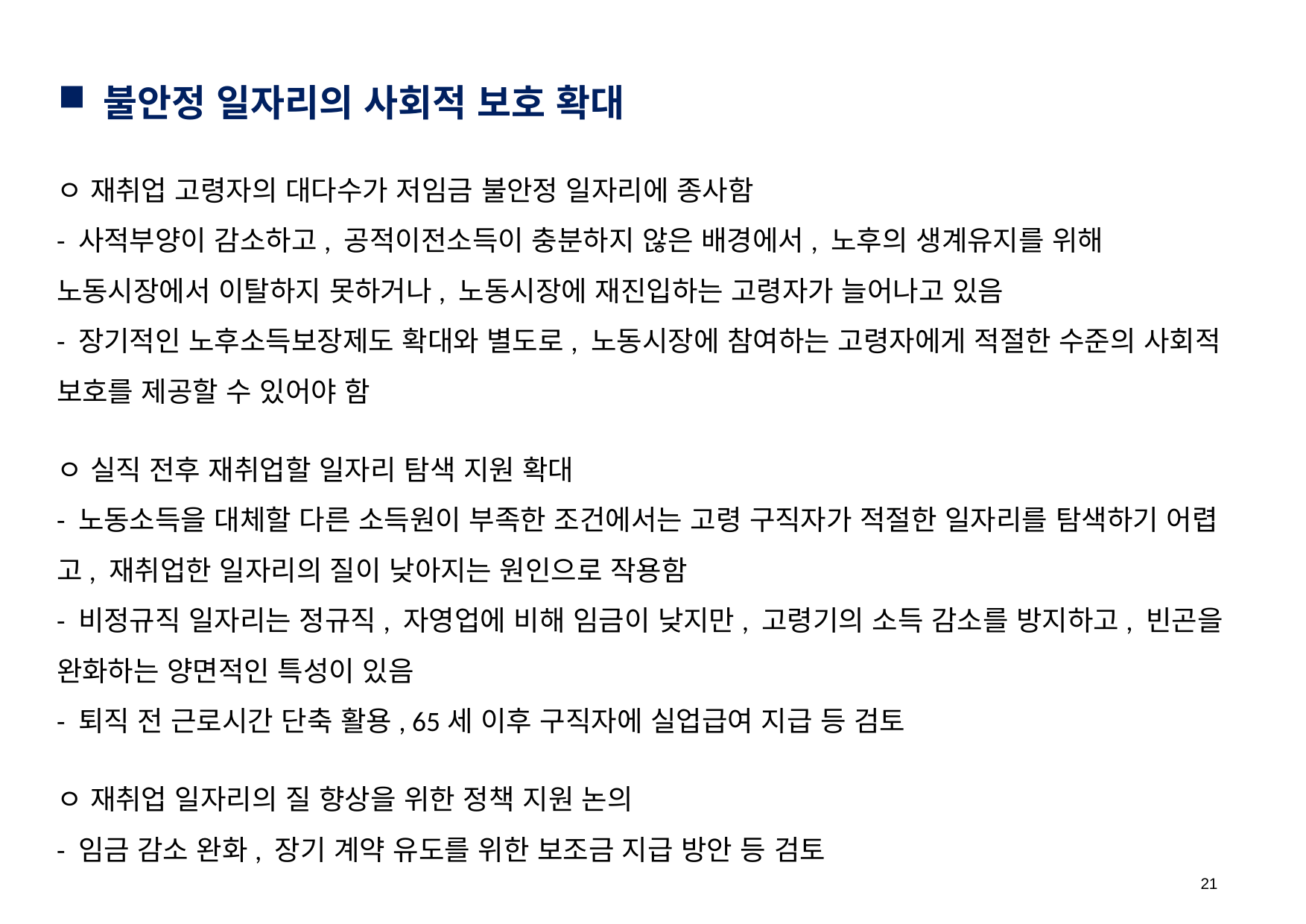

불안정 일자리의 사회적 보호 확대
ㅇ 재취업 고령자의 대다수가 저임금 불안정 일자리에 종사함
- 사적부양이 감소하고, 공적이전소득이 충분하지 않은 배경에서, 노후의 생계유지를 위해 노동시장에서 이탈하지 못하거나, 노동시장에 재진입하는 고령자가 늘어나고 있음
- 장기적인 노후소득보장제도 확대와 별도로, 노동시장에 참여하는 고령자에게 적절한 수준의 사회적 보호를 제공할 수 있어야 함

ㅇ 실직 전후 재취업할 일자리 탐색 지원 확대
- 노동소득을 대체할 다른 소득원이 부족한 조건에서는 고령 구직자가 적절한 일자리를 탐색하기 어렵고, 재취업한 일자리의 질이 낮아지는 원인으로 작용함
- 비정규직 일자리는 정규직, 자영업에 비해 임금이 낮지만, 고령기의 소득 감소를 방지하고, 빈곤을 완화하는 양면적인 특성이 있음
- 퇴직 전 근로시간 단축 활용, 65세 이후 구직자에 실업급여 지급 등 검토

ㅇ 재취업 일자리의 질 향상을 위한 정책 지원 논의
- 임금 감소 완화, 장기 계약 유도를 위한 보조금 지급 방안 등 검토
21